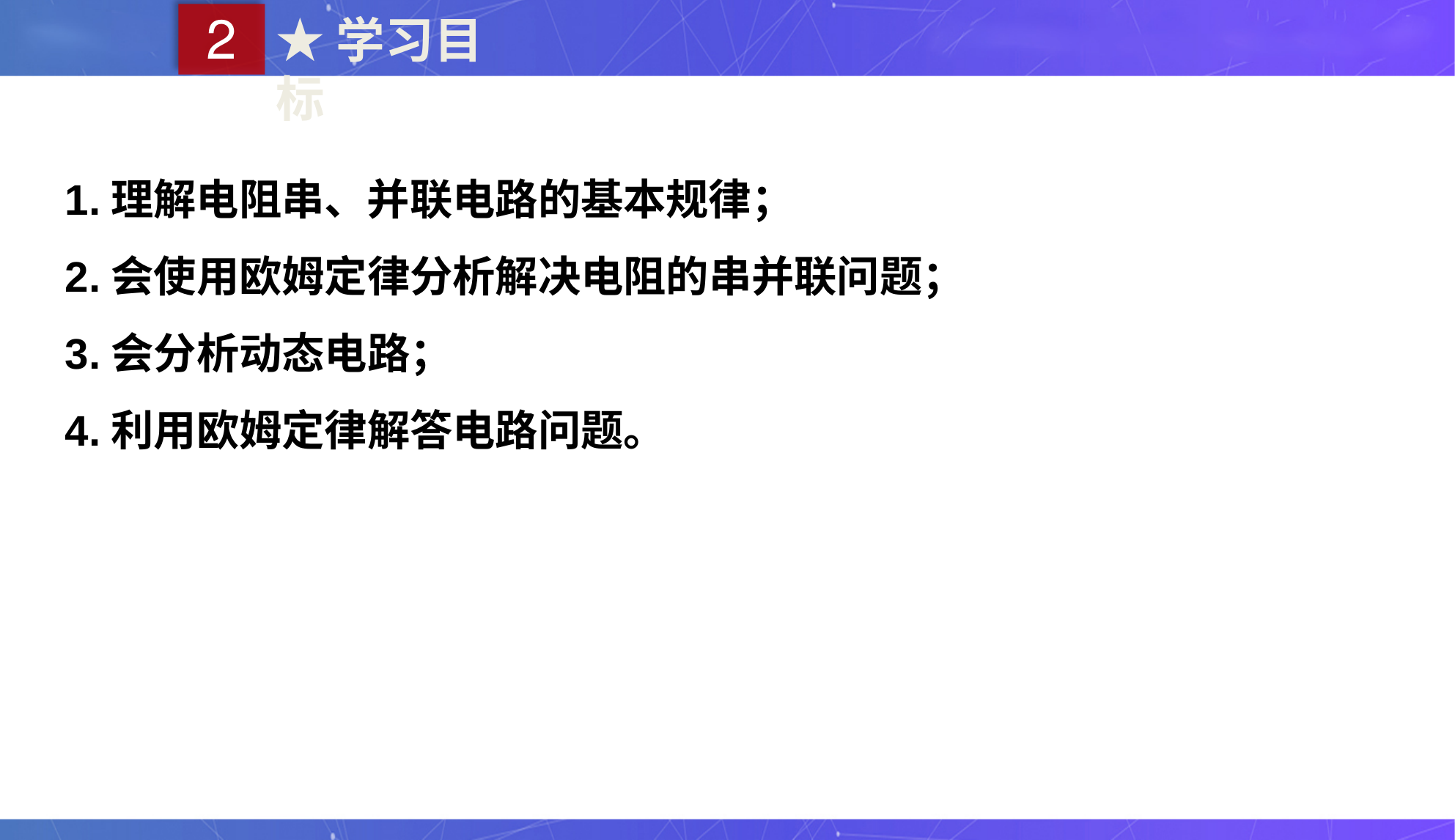

2
★学习目标
1.理解电阻串、并联电路的基本规律；
2.会使用欧姆定律分析解决电阻的串并联问题；
3.会分析动态电路；
4.利用欧姆定律解答电路问题。